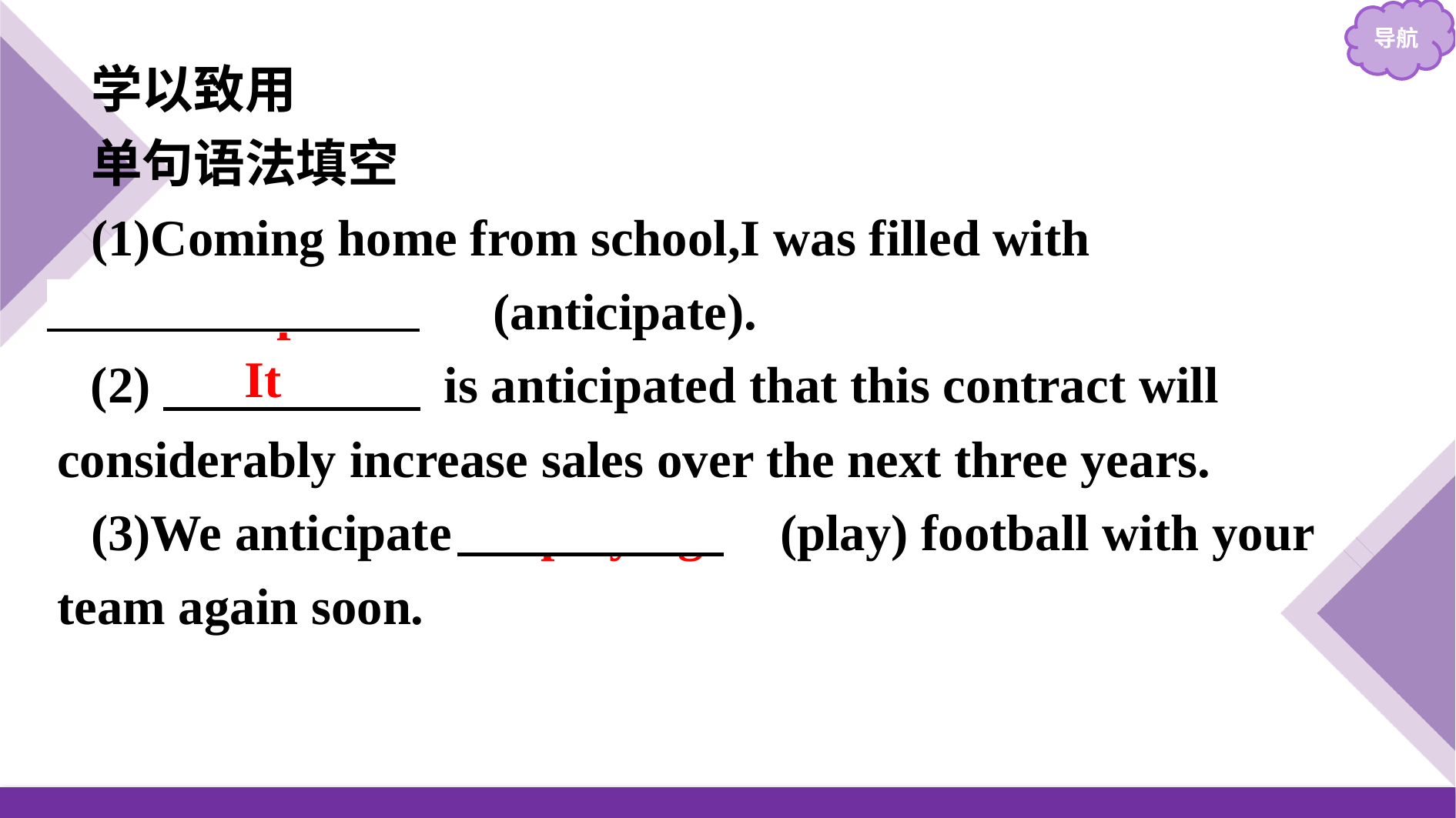

学以致用
单句语法填空
(1)Coming home from school,I was filled with
　anticipation　(anticipate).
(2)　　　　　 is anticipated that this contract will considerably increase sales over the next three years.
(3)We anticipate 　playing　(play) football with your team again soon.

It